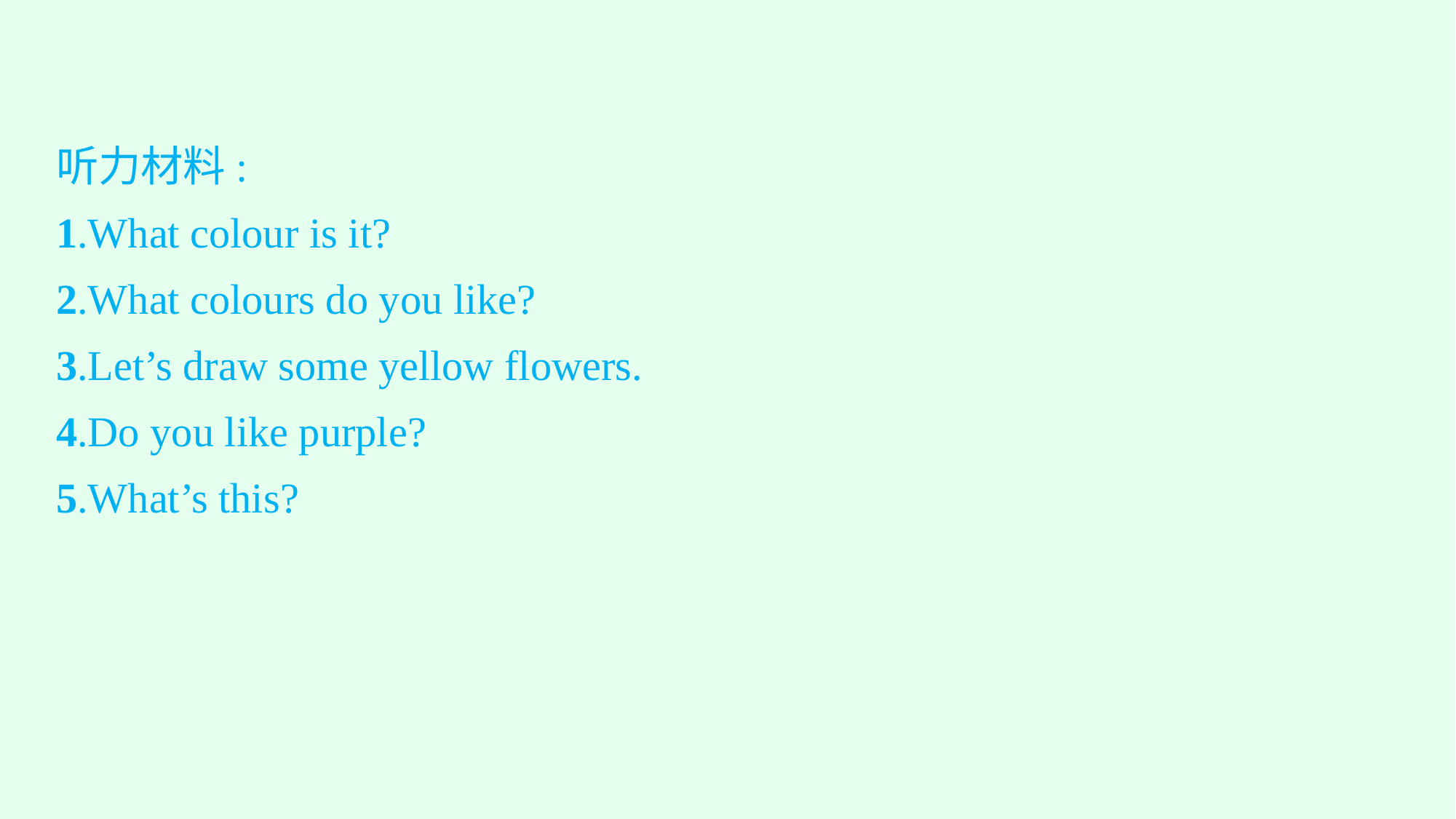

听力材料:
1.What colour is it?
2.What colours do you like?
3.Let’s draw some yellow flowers.
4.Do you like purple?
5.What’s this?